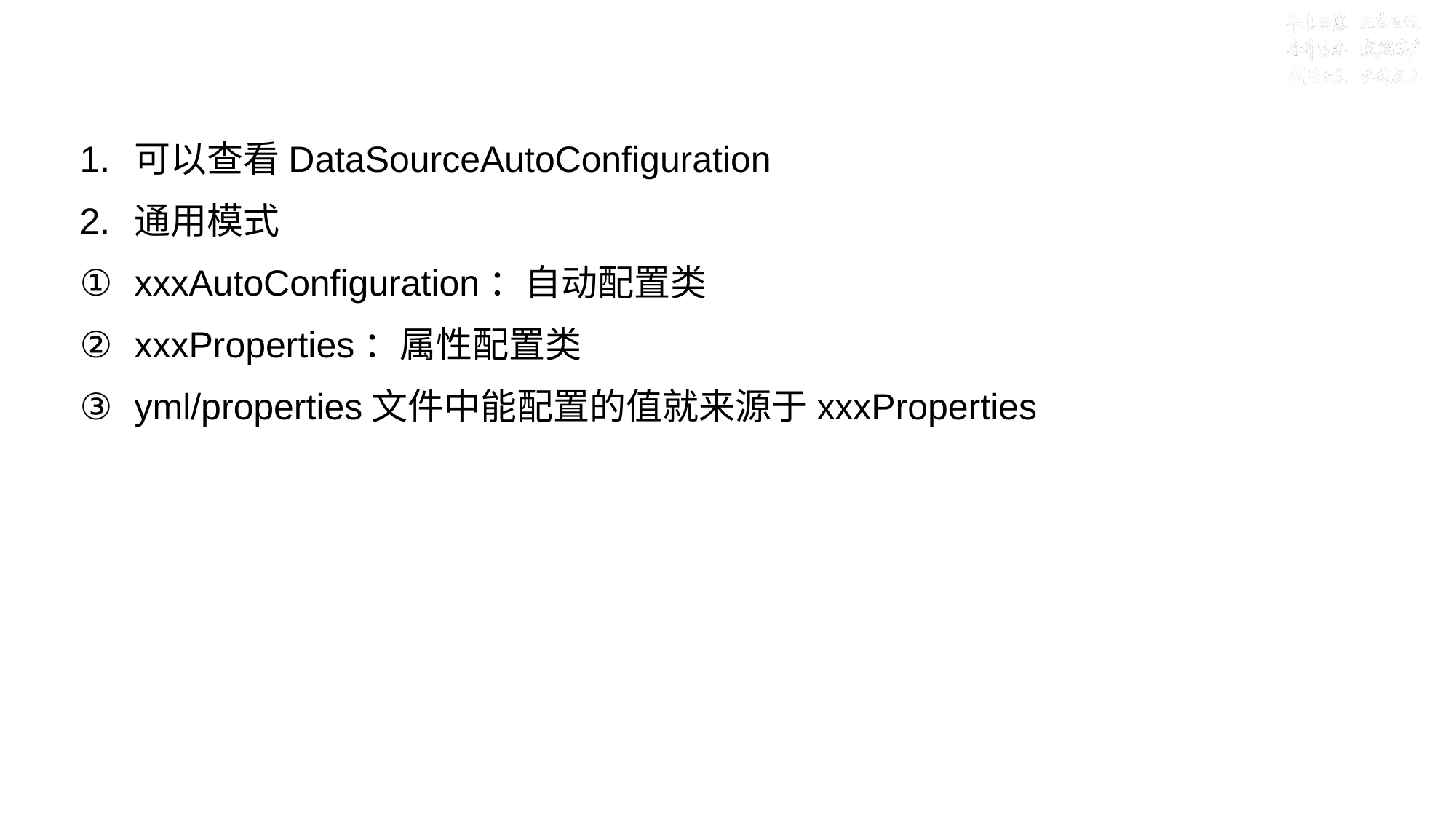

# 目标七：续第一章自动配置原理精髓
可以查看DataSourceAutoConfiguration
通用模式
xxxAutoConfiguration：自动配置类
xxxProperties：属性配置类
yml/properties文件中能配置的值就来源于xxxProperties

31